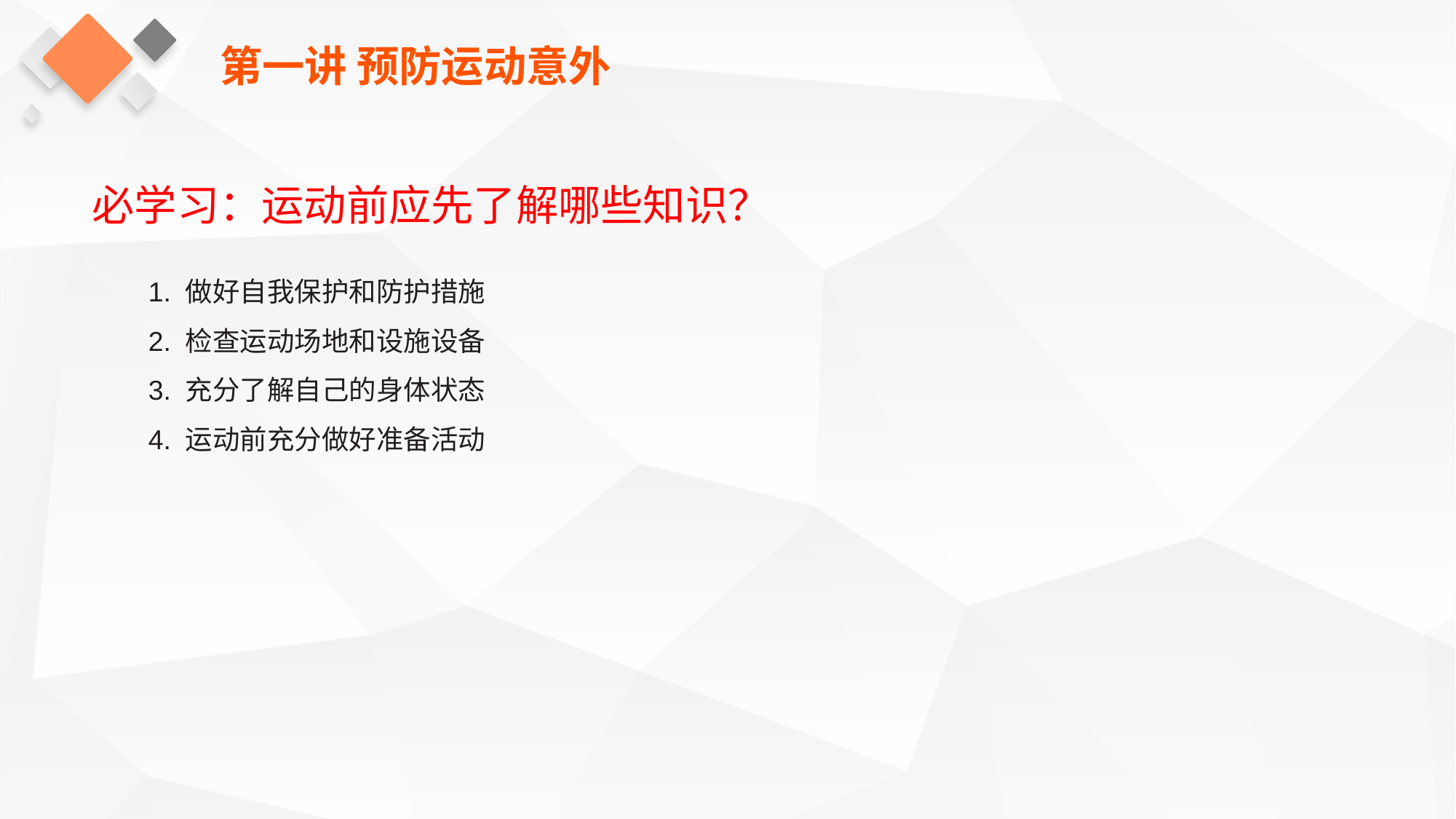

第一讲 预防运动意外
必学习：运动前应先了解哪些知识？
1. 做好自我保护和防护措施
2. 检查运动场地和设施设备
3. 充分了解自己的身体状态
4. 运动前充分做好准备活动